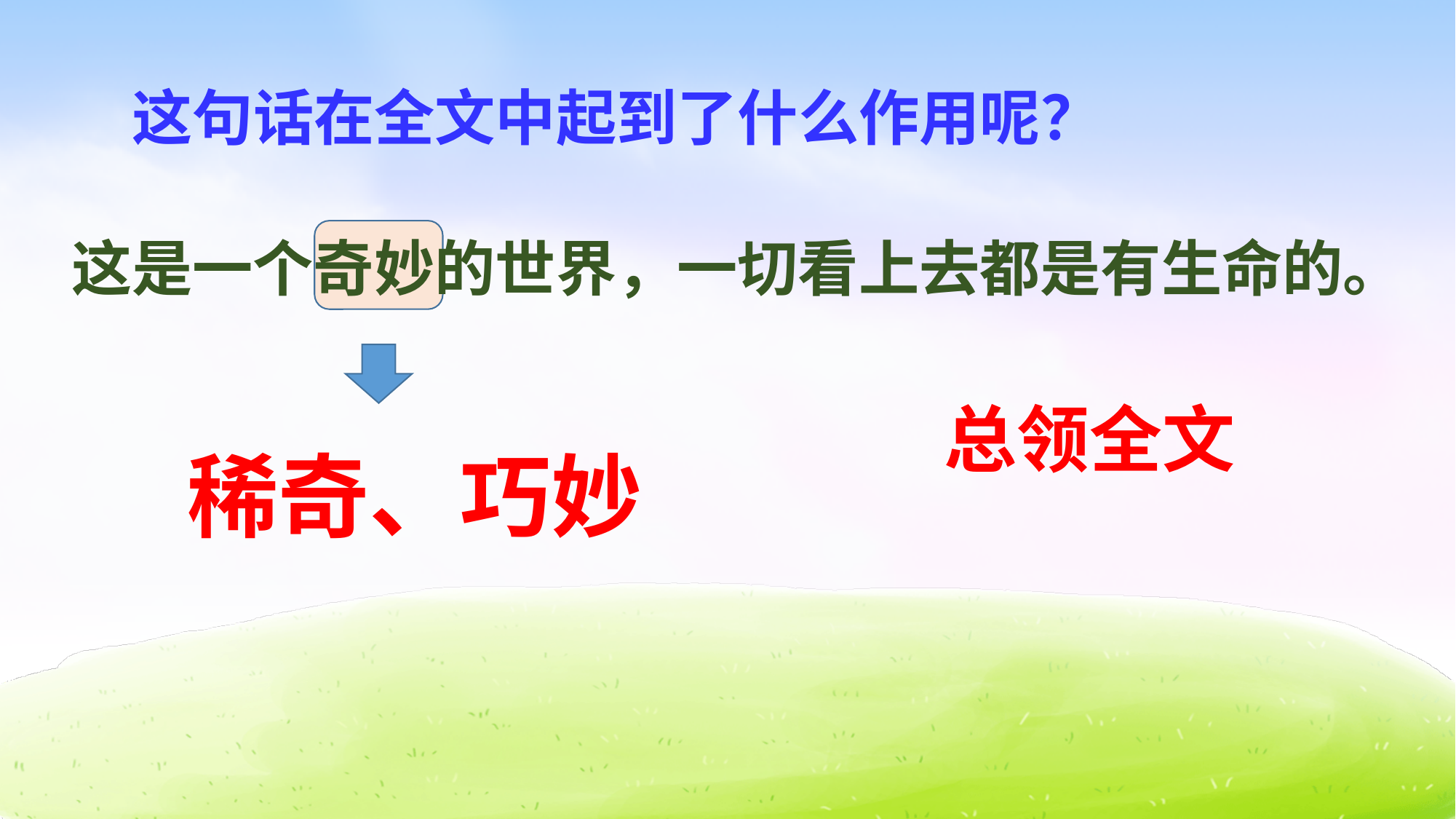

这句话在全文中起到了什么作用呢？

这是一个奇妙的世界，一切看上去都是有生命的。

总领全文
稀奇、巧妙